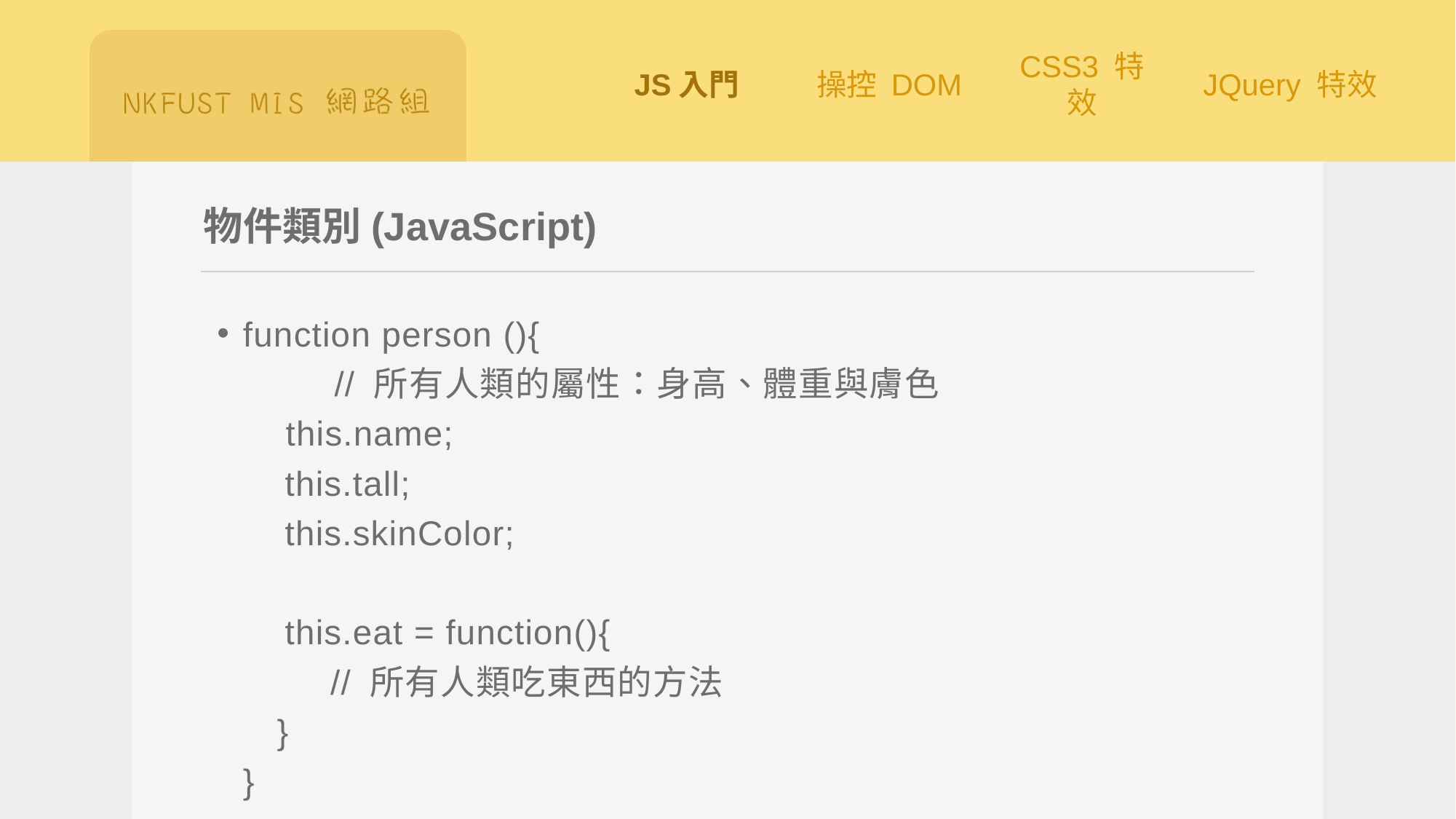

# 物件類別(JavaScript)
function person (){
   　 // 所有人類的屬性：身高、體重與膚色
    this.name;
    this.tall;
    this.skinColor;
    this.eat = function(){
　　 // 所有人類吃東西的方法
   }
}